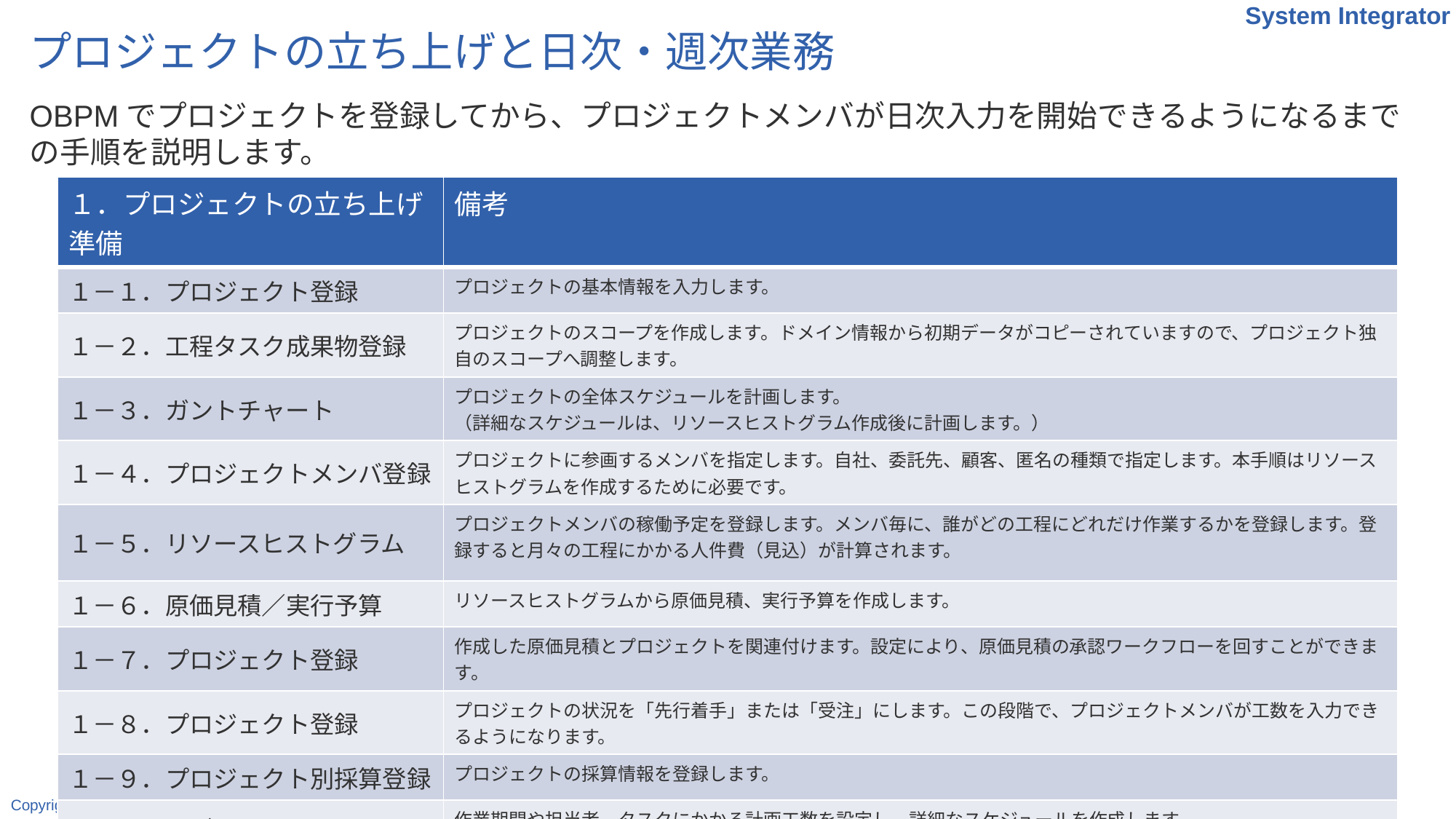

# プロジェクトの立ち上げと日次・週次業務
OBPMでプロジェクトを登録してから、プロジェクトメンバが日次入力を開始できるようになるまでの手順を説明します。
| １．プロジェクトの立ち上げ準備 | 備考 |
| --- | --- |
| １－１．プロジェクト登録 | プロジェクトの基本情報を入力します。 |
| １－２．工程タスク成果物登録 | プロジェクトのスコープを作成します。ドメイン情報から初期データがコピーされていますので、プロジェクト独自のスコープへ調整します。 |
| １－３．ガントチャート | プロジェクトの全体スケジュールを計画します。 （詳細なスケジュールは、リソースヒストグラム作成後に計画します。） |
| １－４．プロジェクトメンバ登録 | プロジェクトに参画するメンバを指定します。自社、委託先、顧客、匿名の種類で指定します。本手順はリソースヒストグラムを作成するために必要です。 |
| １－５．リソースヒストグラム | プロジェクトメンバの稼働予定を登録します。メンバ毎に、誰がどの工程にどれだけ作業するかを登録します。登録すると月々の工程にかかる人件費（見込）が計算されます。 |
| １－６．原価見積／実行予算 | リソースヒストグラムから原価見積、実行予算を作成します。 |
| １－７．プロジェクト登録 | 作成した原価見積とプロジェクトを関連付けます。設定により、原価見積の承認ワークフローを回すことができます。 |
| １－８．プロジェクト登録 | プロジェクトの状況を「先行着手」または「受注」にします。この段階で、プロジェクトメンバが工数を入力できるようになります。 |
| １－９．プロジェクト別採算登録 | プロジェクトの採算情報を登録します。 |
| １－１０．ガントチャート | 作業期間や担当者、タスクにかかる計画工数を設定し、詳細なスケジュールを作成します。 |